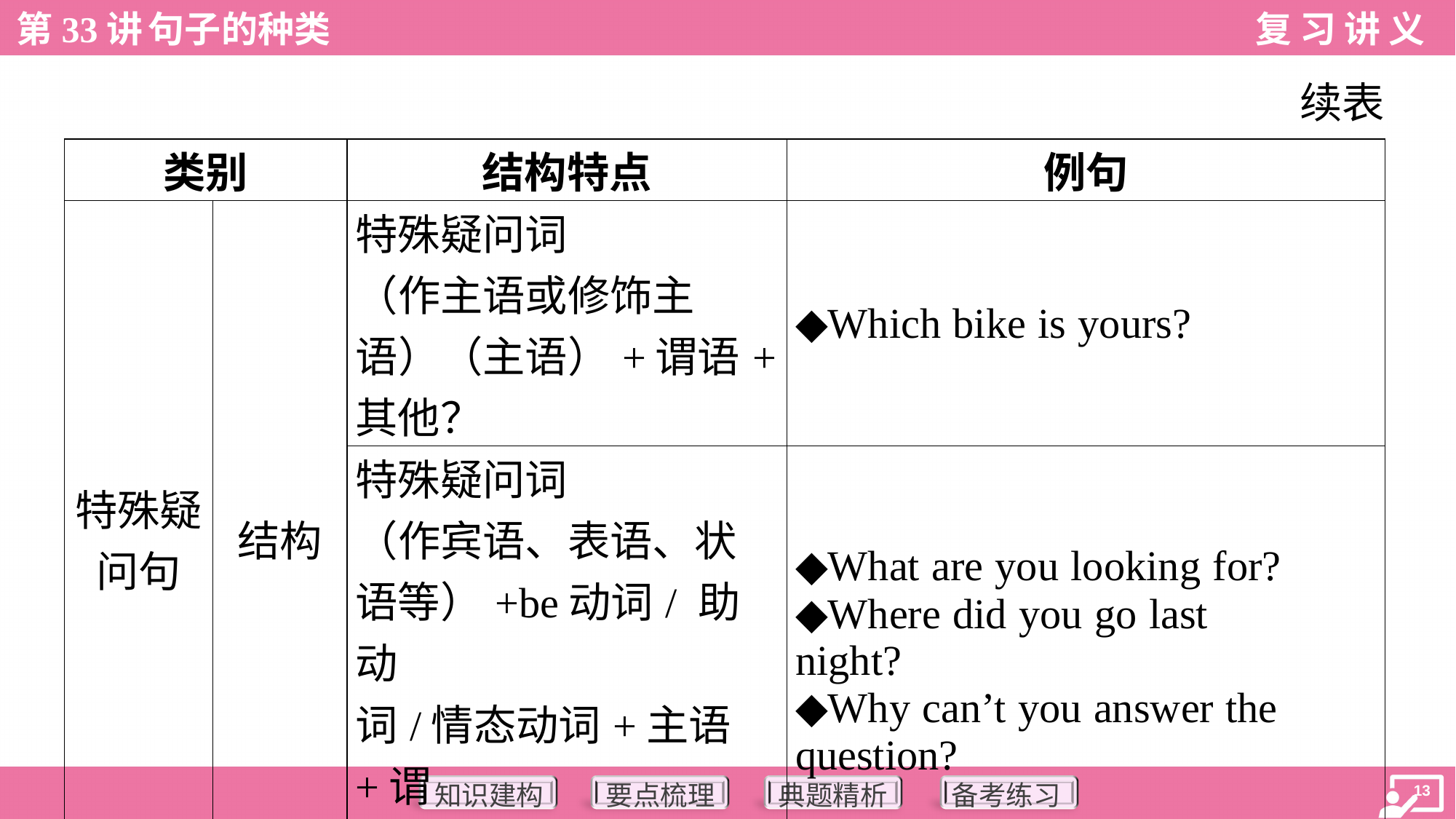

续表
| 类别 |  | 结构特点 | 例句 |
| --- | --- | --- | --- |
| 特殊疑 问句 | 结构 | 特殊疑问词 （作主语或修饰主 语）（主语）+谓语+ 其他？ | ◆Which bike is yours? |
|  |  | 特殊疑问词 （作宾语、表语、状 语等）+be动词/ 助动 词/情态动词+主语+谓 语+其他？ | ◆What are you looking for? ◆Where did you go last night? ◆Why can’t you answer the question? |